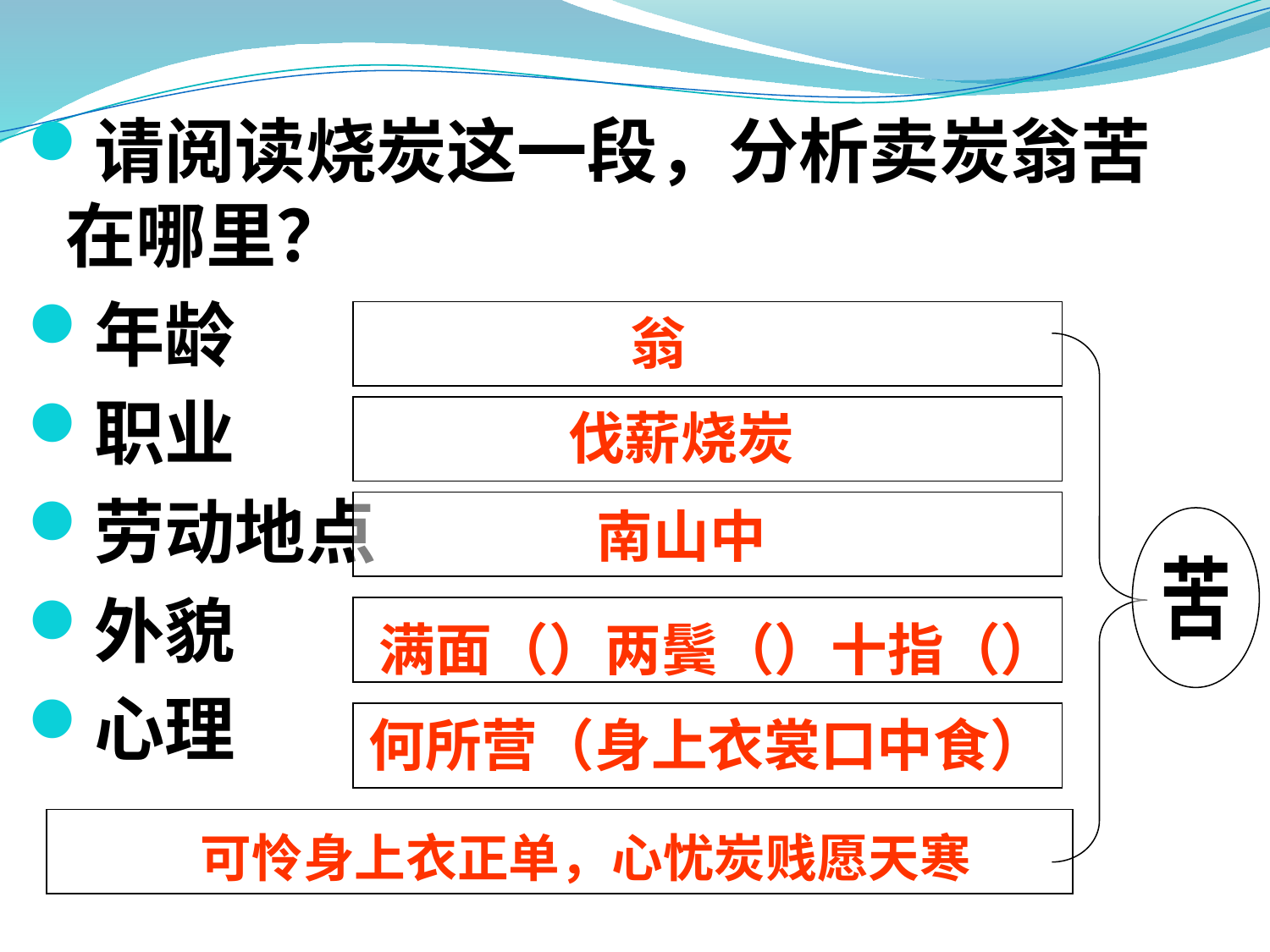

请阅读烧炭这一段，分析卖炭翁苦在哪里？
年龄
职业
劳动地点
外貌
心理

翁

伐薪烧炭

南山中

苦

满面（）两鬓（）十指（）

何所营（身上衣裳口中食）

可怜身上衣正单，心忧炭贱愿天寒